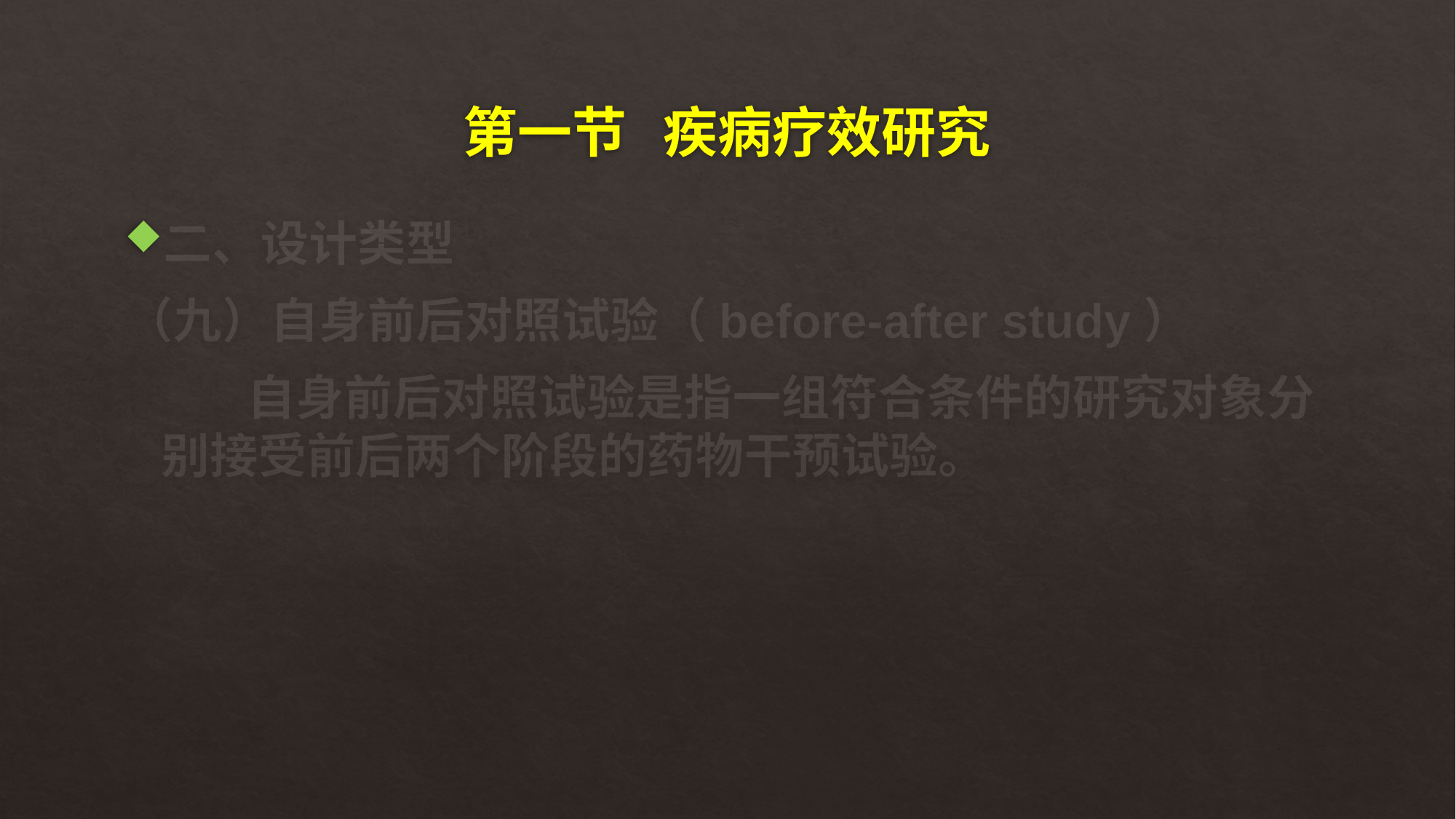

# 第一节   疾病疗效研究
二、设计类型
（九）自身前后对照试验（before-after study）
          自身前后对照试验是指一组符合条件的研究对象分别接受前后两个阶段的药物干预试验。